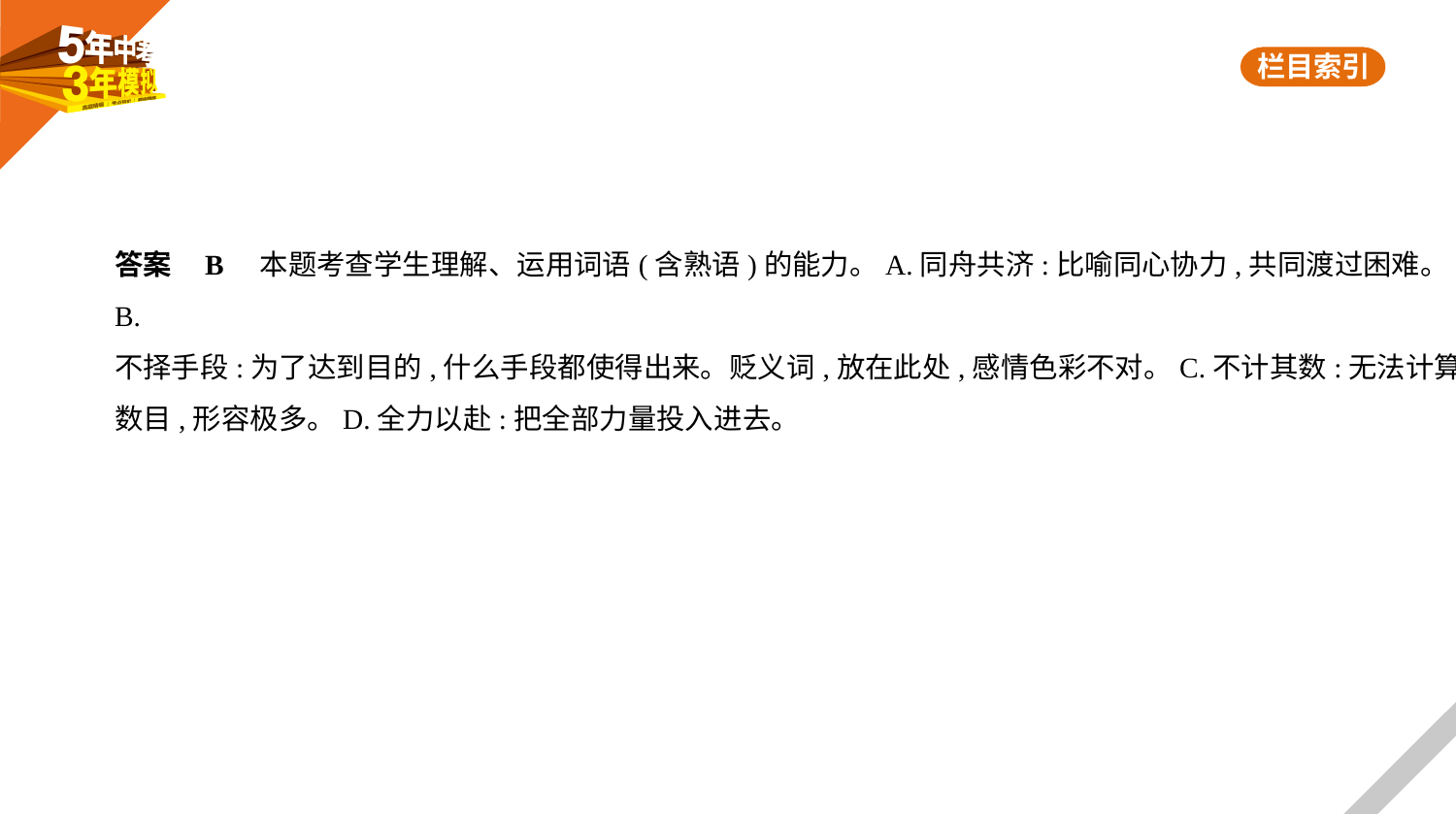

答案    B　本题考查学生理解、运用词语(含熟语)的能力。A.同舟共济:比喻同心协力,共同渡过困难。B.
不择手段:为了达到目的,什么手段都使得出来。贬义词,放在此处,感情色彩不对。C.不计其数:无法计算
数目,形容极多。D.全力以赴:把全部力量投入进去。